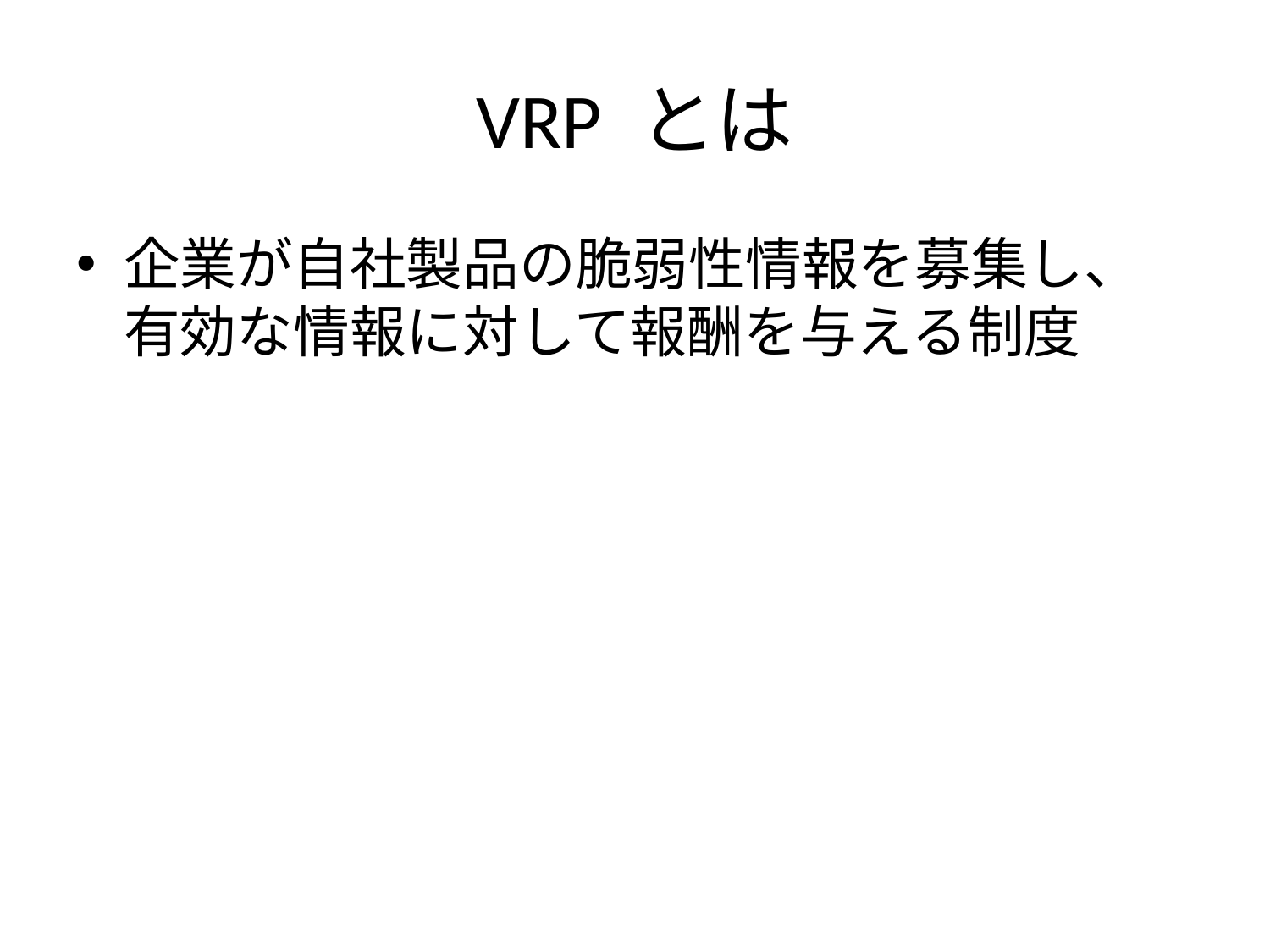

# VRP とは
企業が自社製品の脆弱性情報を募集し、
有効な情報に対して報酬を与える制度